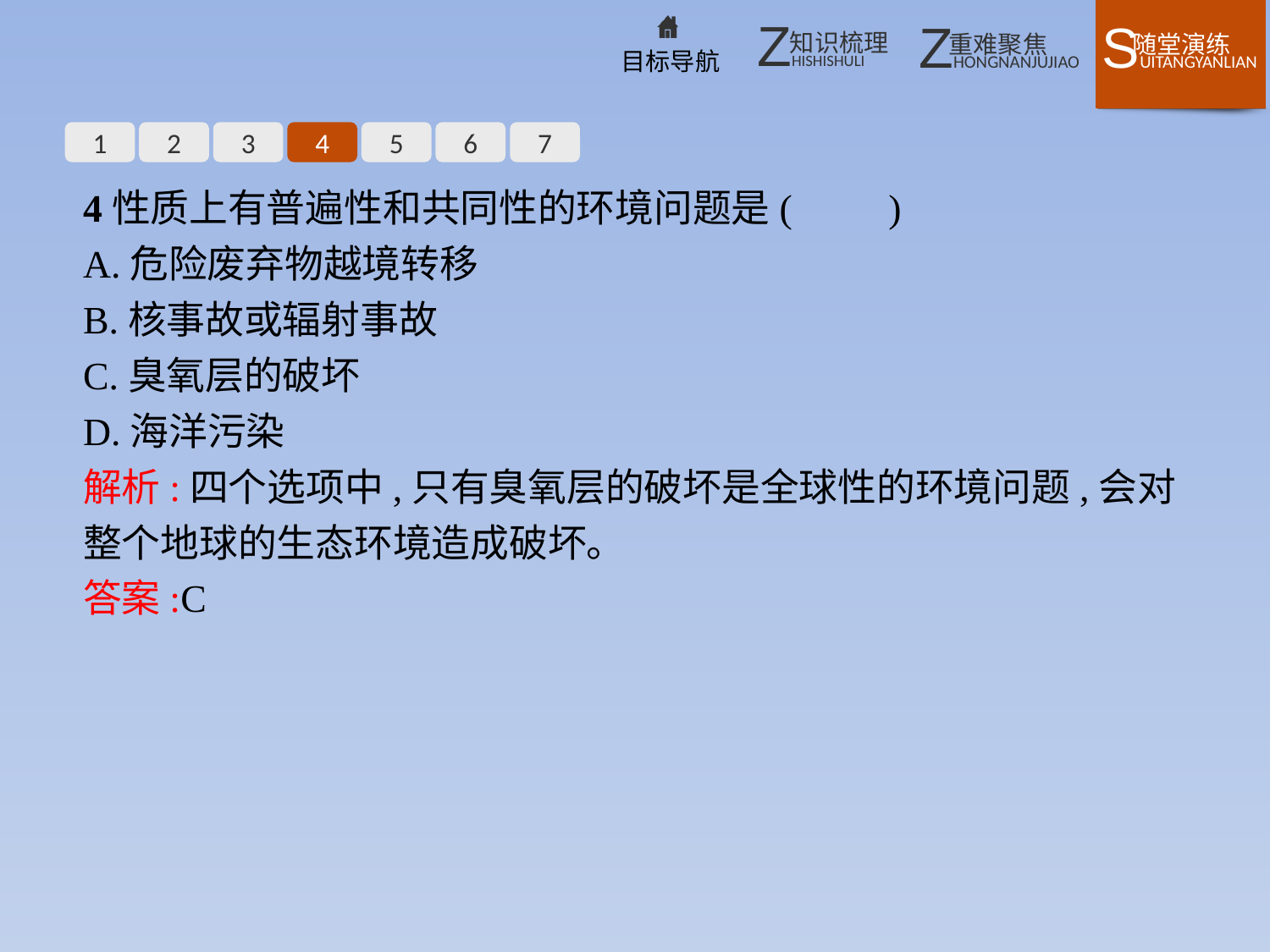

1
2
3
4
5
6
7
4性质上有普遍性和共同性的环境问题是(　　)
A.危险废弃物越境转移
B.核事故或辐射事故
C.臭氧层的破坏
D.海洋污染
解析:四个选项中,只有臭氧层的破坏是全球性的环境问题,会对整个地球的生态环境造成破坏。
答案:C